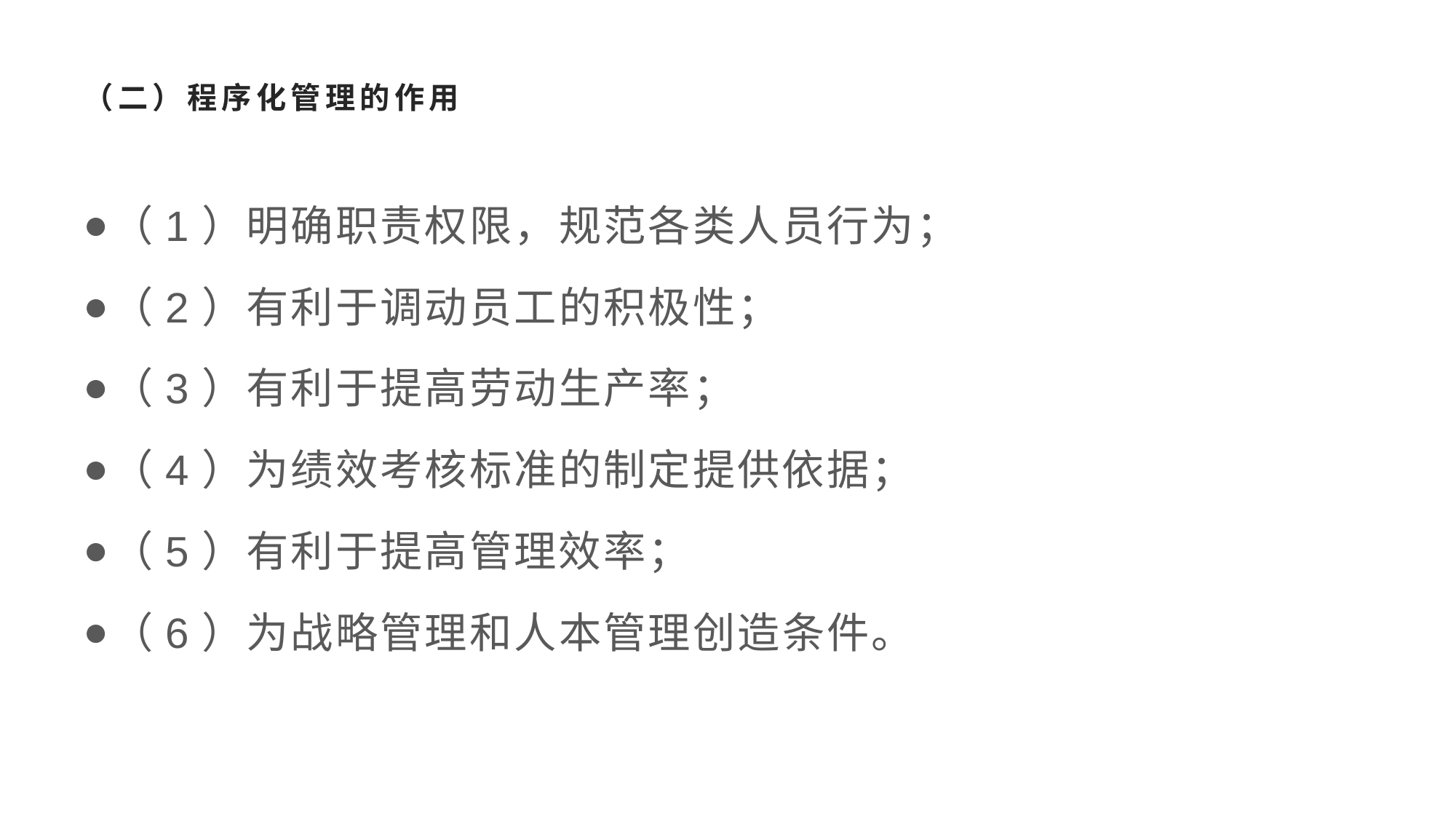

# （二）程序化管理的作用
（1）明确职责权限，规范各类人员行为；
（2）有利于调动员工的积极性；
（3）有利于提高劳动生产率；
（4）为绩效考核标准的制定提供依据；
（5）有利于提高管理效率；
（6）为战略管理和人本管理创造条件。